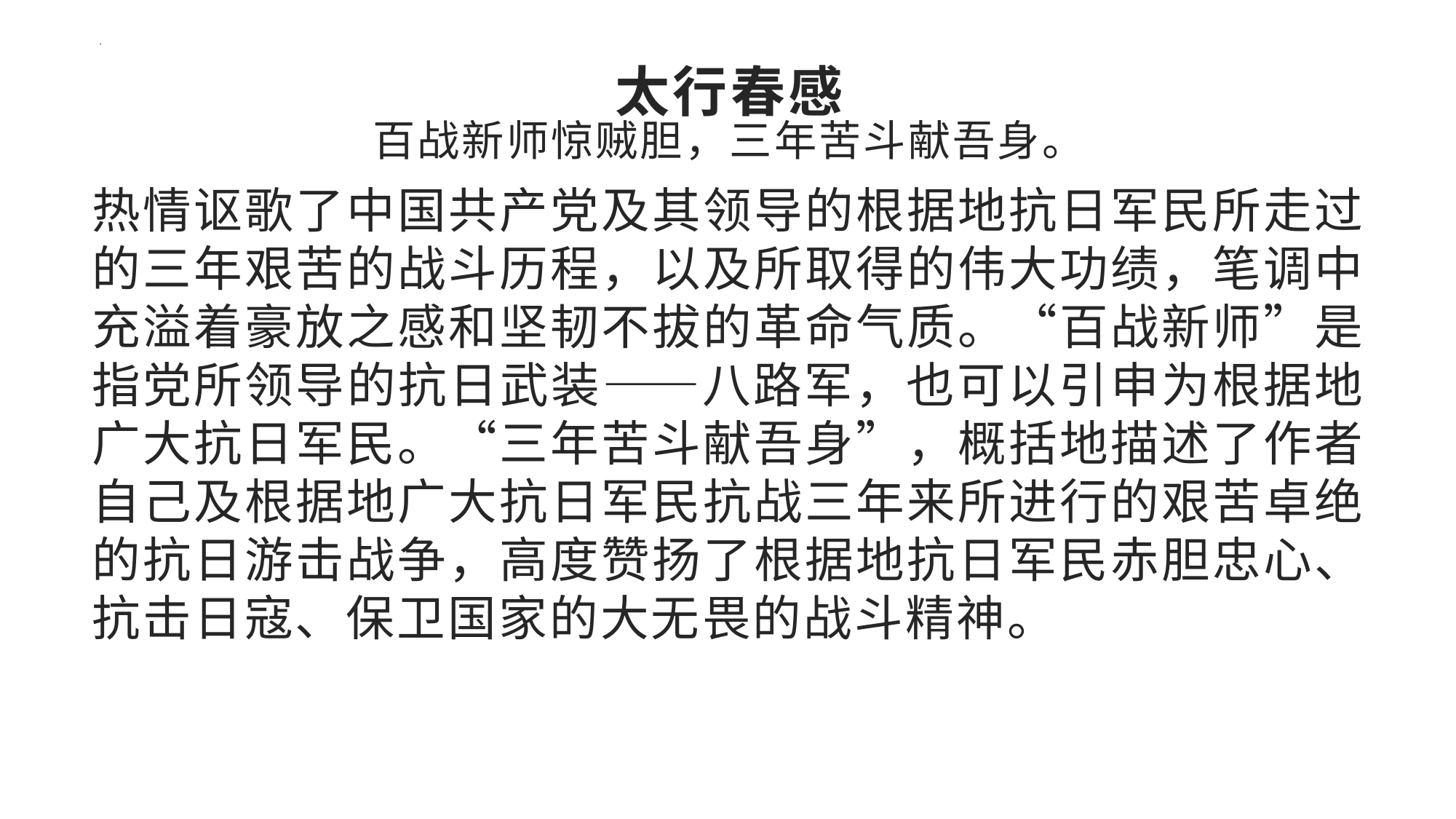

# 太行春感
百战新师惊贼胆，三年苦斗献吾身。
热情讴歌了中国共产党及其领导的根据地抗日军民所走过的三年艰苦的战斗历程，以及所取得的伟大功绩，笔调中充溢着豪放之感和坚韧不拔的革命气质。“百战新师”是指党所领导的抗日武装——八路军，也可以引申为根据地广大抗日军民。“三年苦斗献吾身”，概括地描述了作者自己及根据地广大抗日军民抗战三年来所进行的艰苦卓绝的抗日游击战争，高度赞扬了根据地抗日军民赤胆忠心、抗击日寇、保卫国家的大无畏的战斗精神。